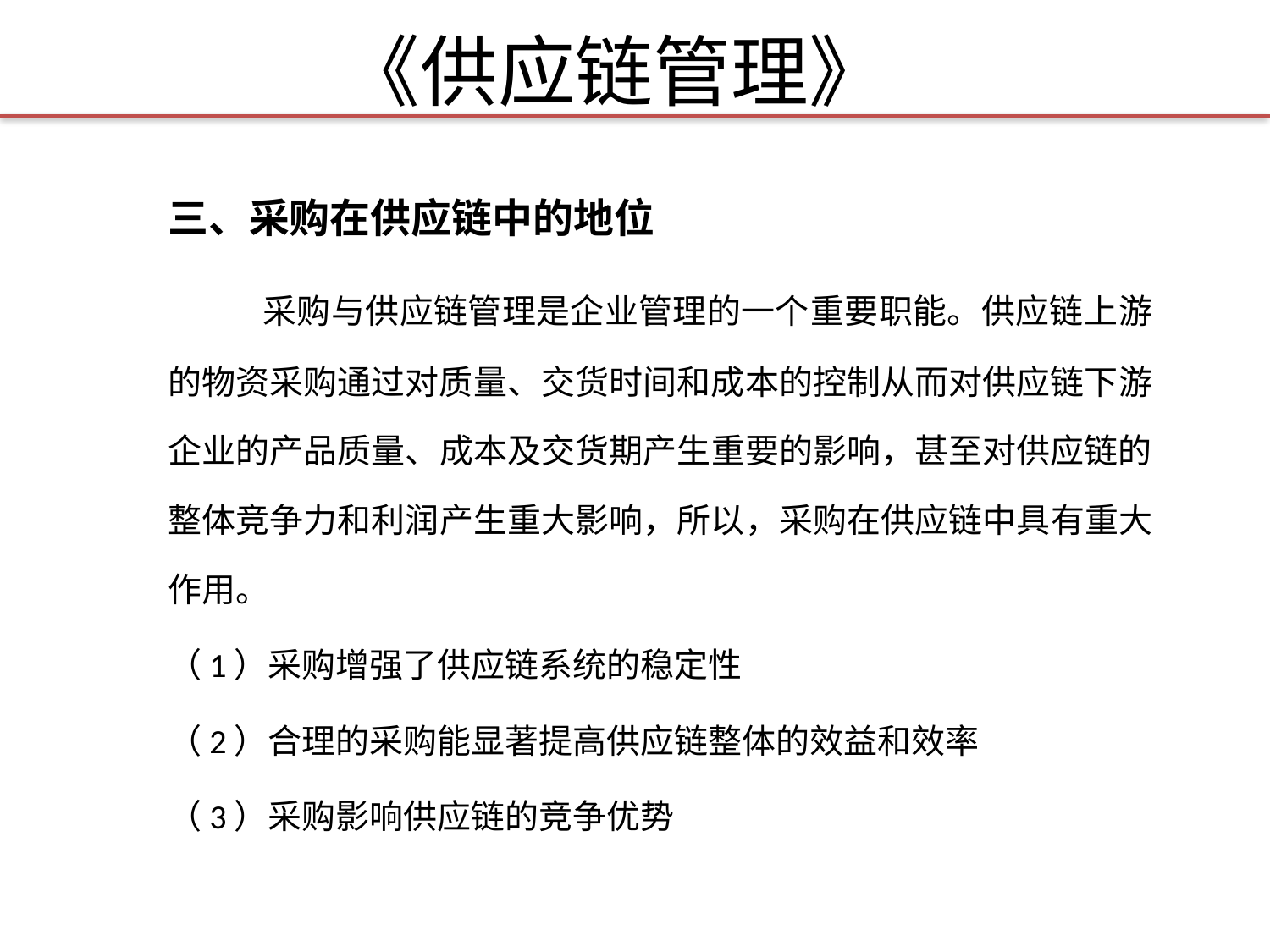

# 《供应链管理》
三、采购在供应链中的地位
         采购与供应链管理是企业管理的一个重要职能。供应链上游的物资采购通过对质量、交货时间和成本的控制从而对供应链下游企业的产品质量、成本及交货期产生重要的影响，甚至对供应链的整体竞争力和利润产生重大影响，所以，采购在供应链中具有重大作用。
（1）采购增强了供应链系统的稳定性
（2）合理的采购能显著提高供应链整体的效益和效率
（3）采购影响供应链的竞争优势